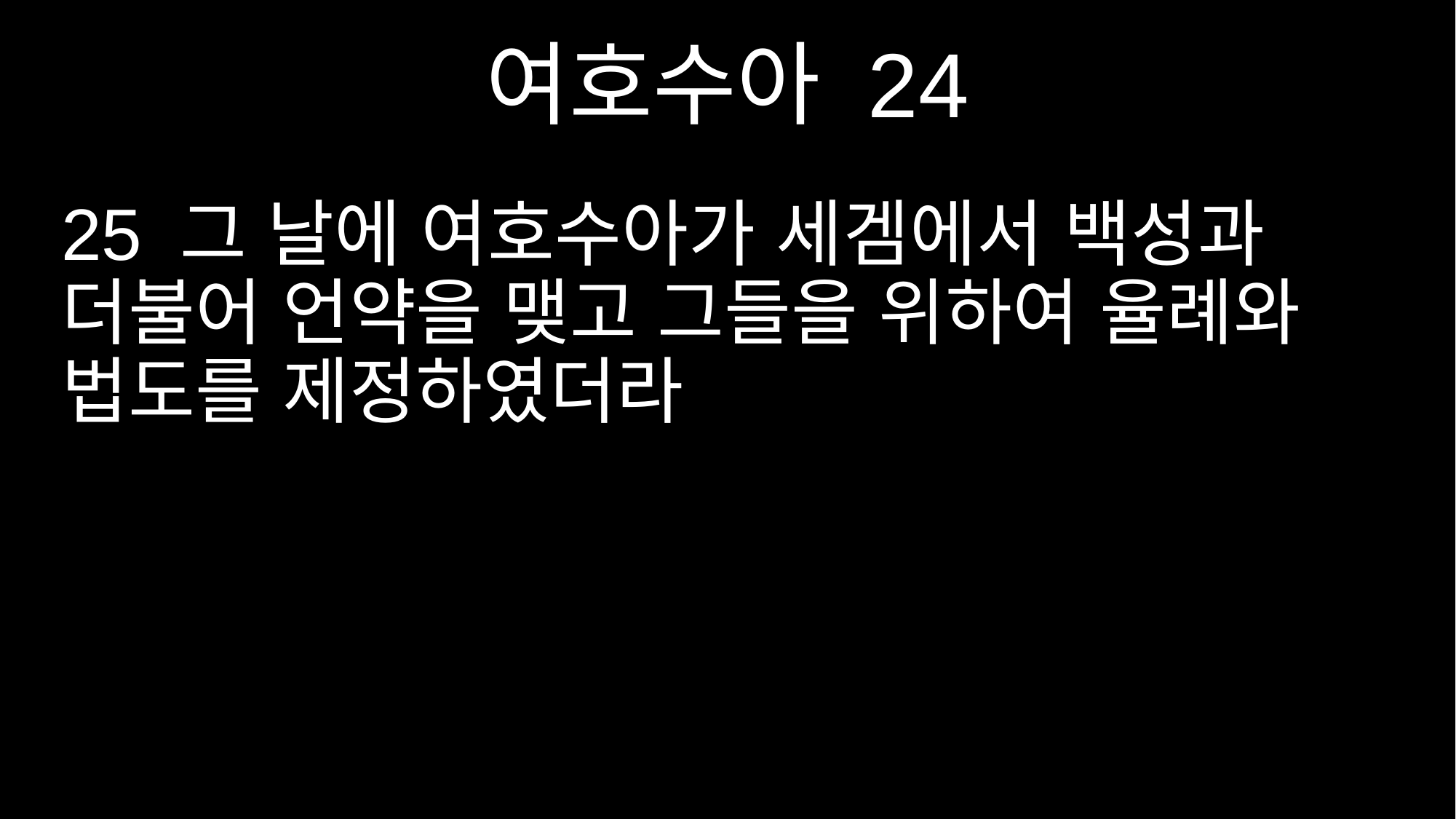

여호수아 24
25 그 날에 여호수아가 세겜에서 백성과 더불어 언약을 맺고 그들을 위하여 율례와 법도를 제정하였더라